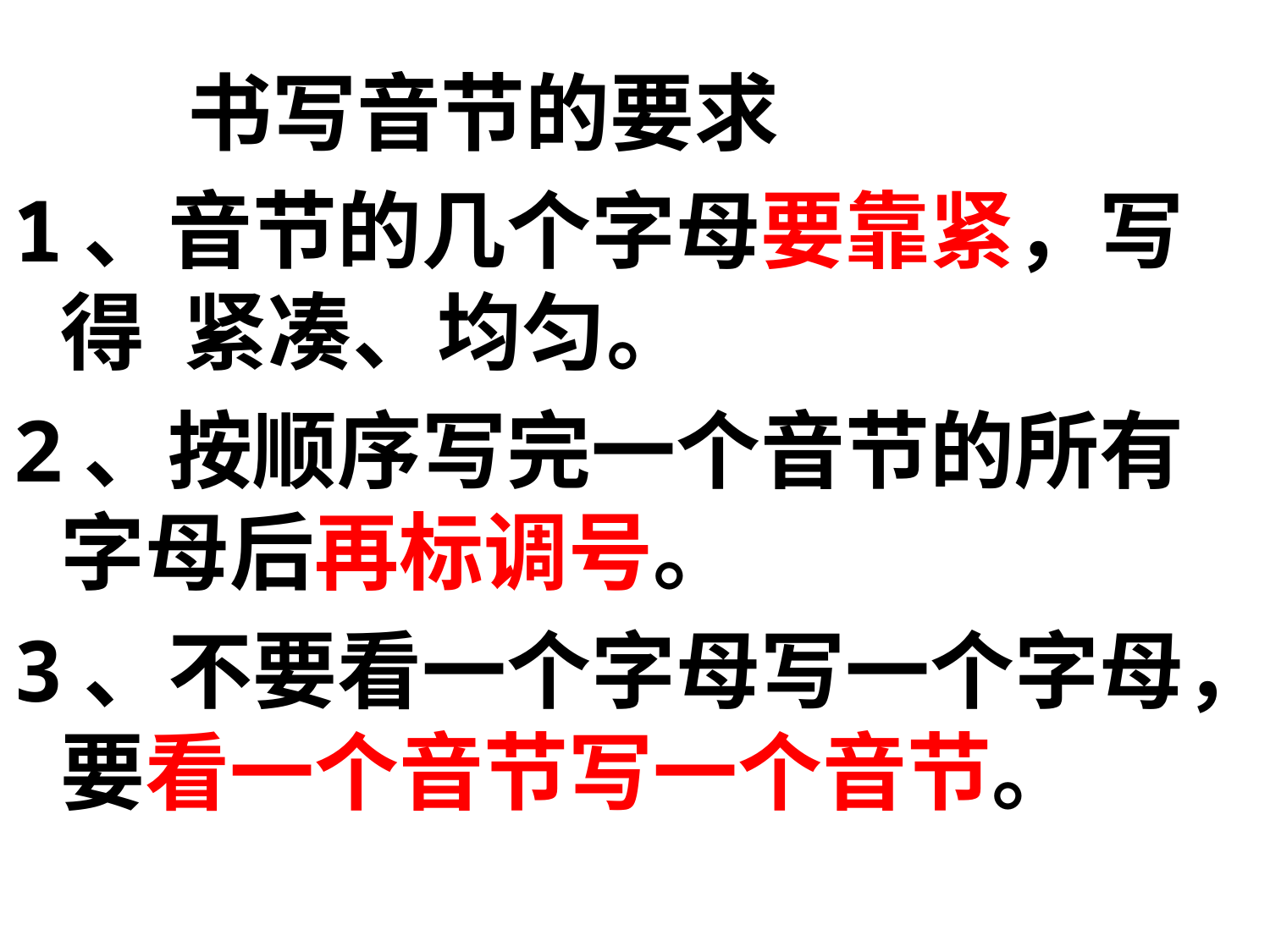

书写音节的要求
1、音节的几个字母要靠紧，写得  紧凑、均匀。
2、按顺序写完一个音节的所有字母后再标调号。
3、不要看一个字母写一个字母，要看一个音节写一个音节。